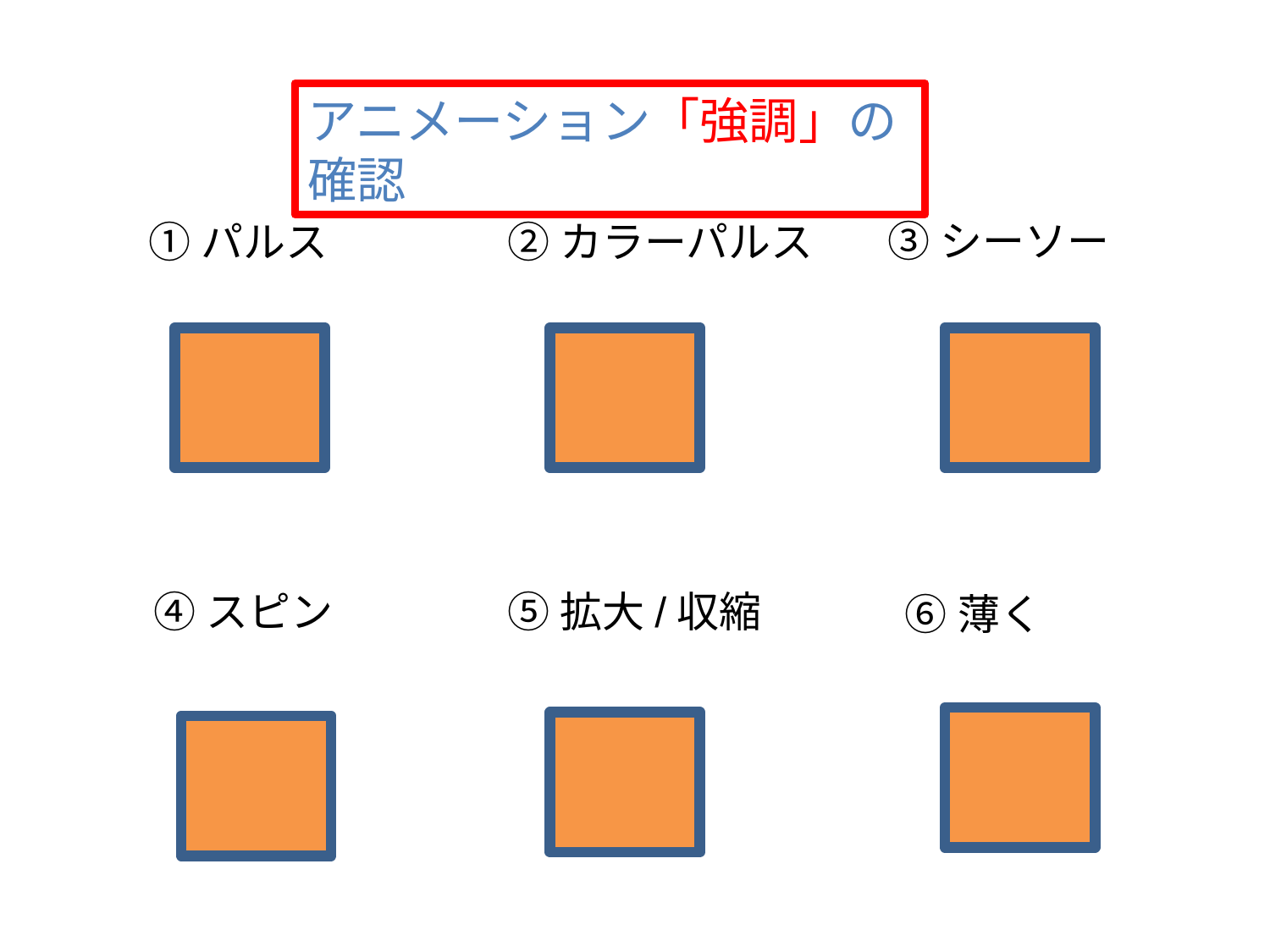

アニメーション「強調」の確認
③シーソー
①パルス
②カラーパルス

④スピン
⑤拡大/収縮
⑥薄く